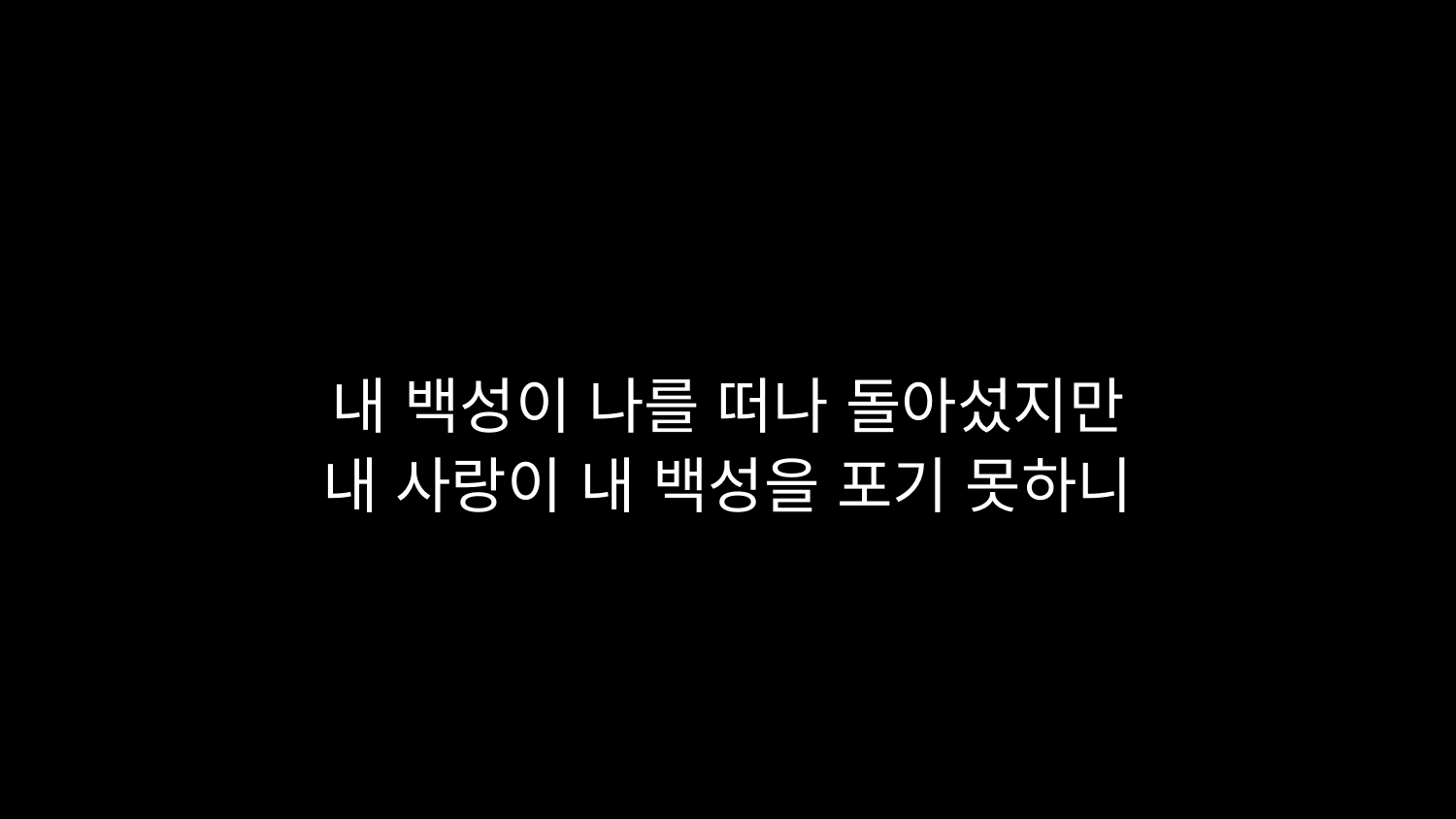

# 내 백성이 나를 떠나 돌아섰지만 내 사랑이 내 백성을 포기 못하니